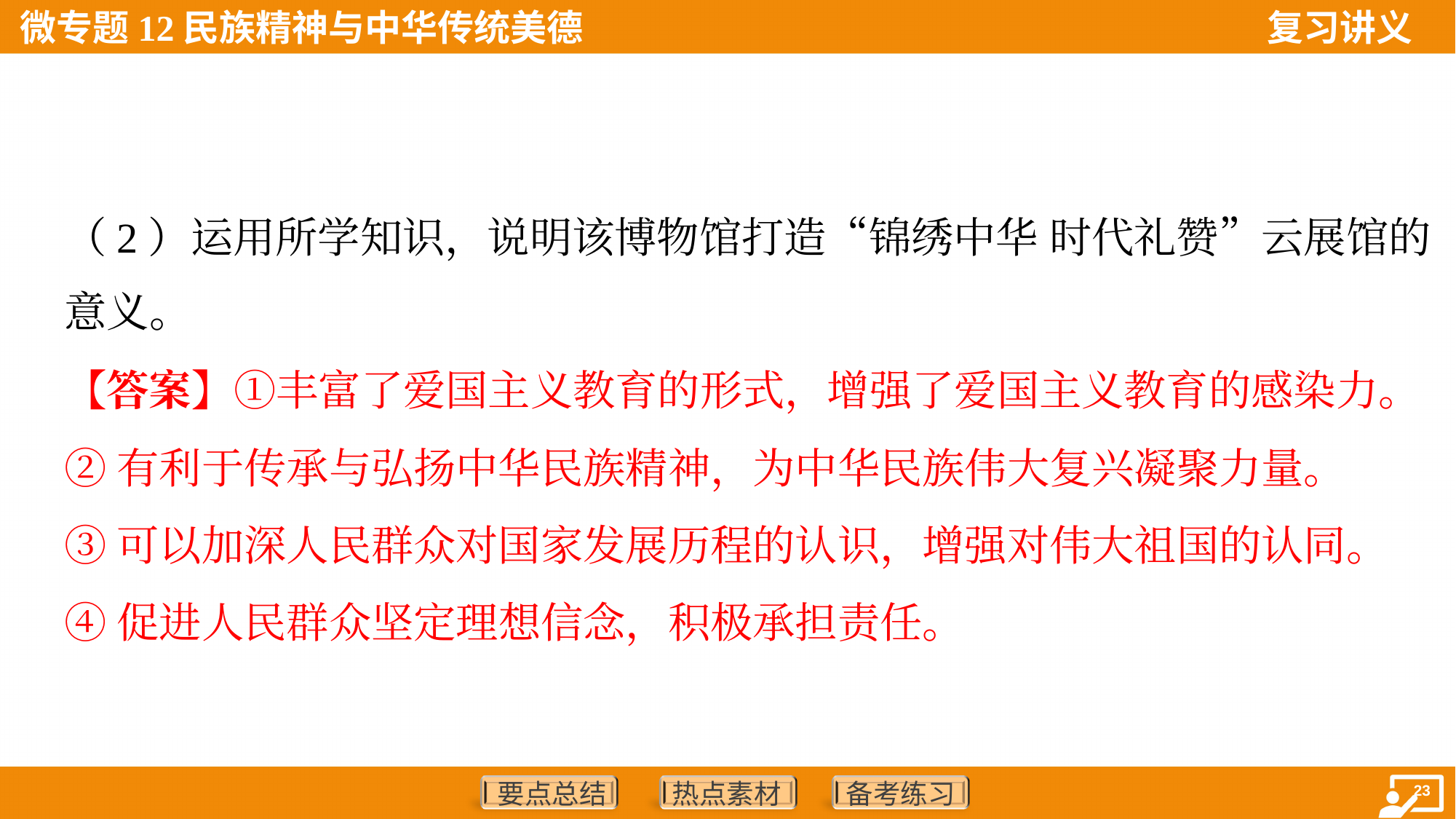

（2）运用所学知识，说明该博物馆打造“锦绣中华 时代礼赞”云展馆的
意义。
【答案】①丰富了爱国主义教育的形式，增强了爱国主义教育的感染力。
②有利于传承与弘扬中华民族精神，为中华民族伟大复兴凝聚力量。
③可以加深人民群众对国家发展历程的认识，增强对伟大祖国的认同。
④促进人民群众坚定理想信念，积极承担责任。